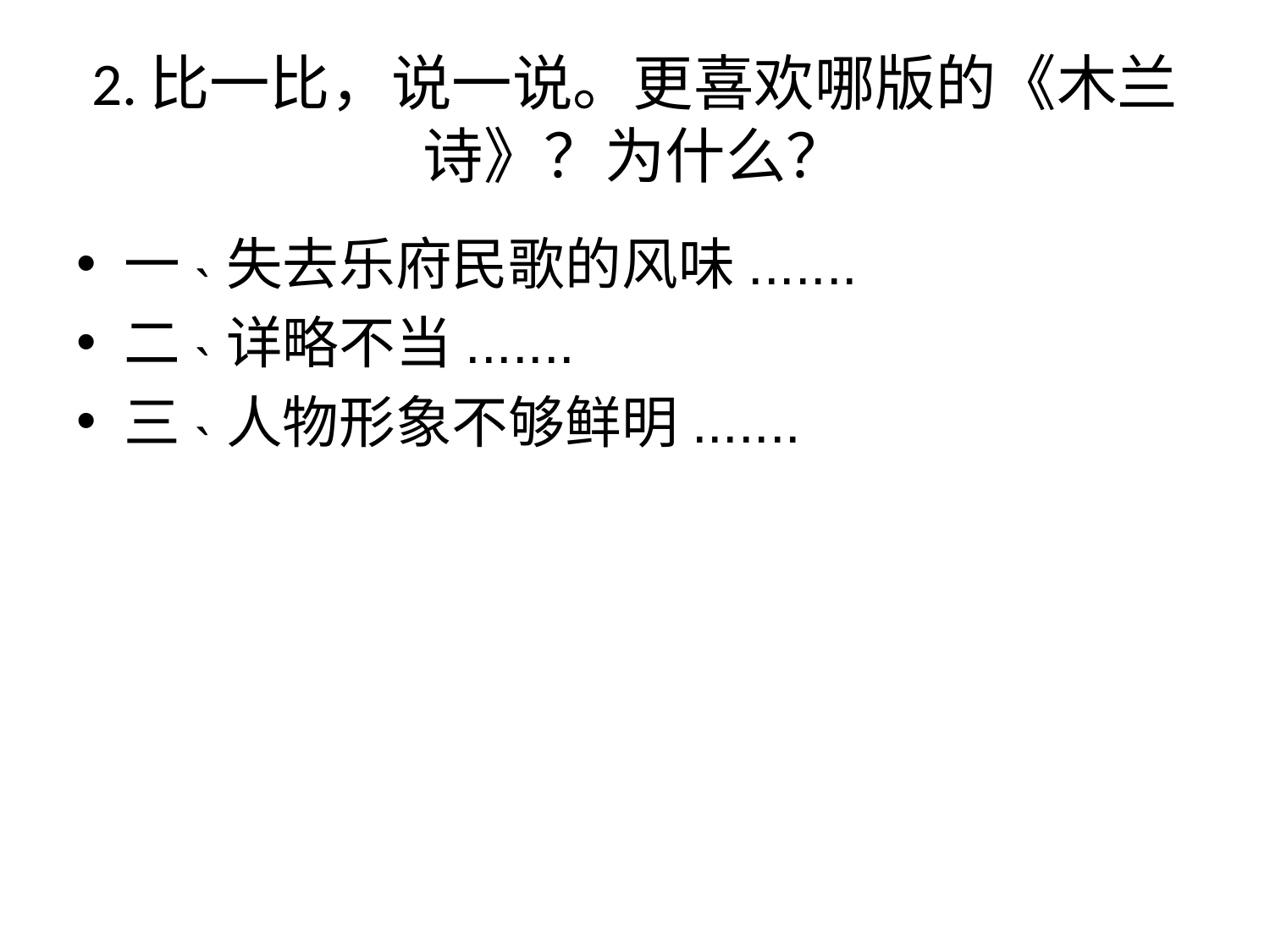

# 2.比一比，说一说。更喜欢哪版的《木兰诗》？为什么？
一˴失去乐府民歌的风味.......
二˴详略不当.......
三˴人物形象不够鲜明.......